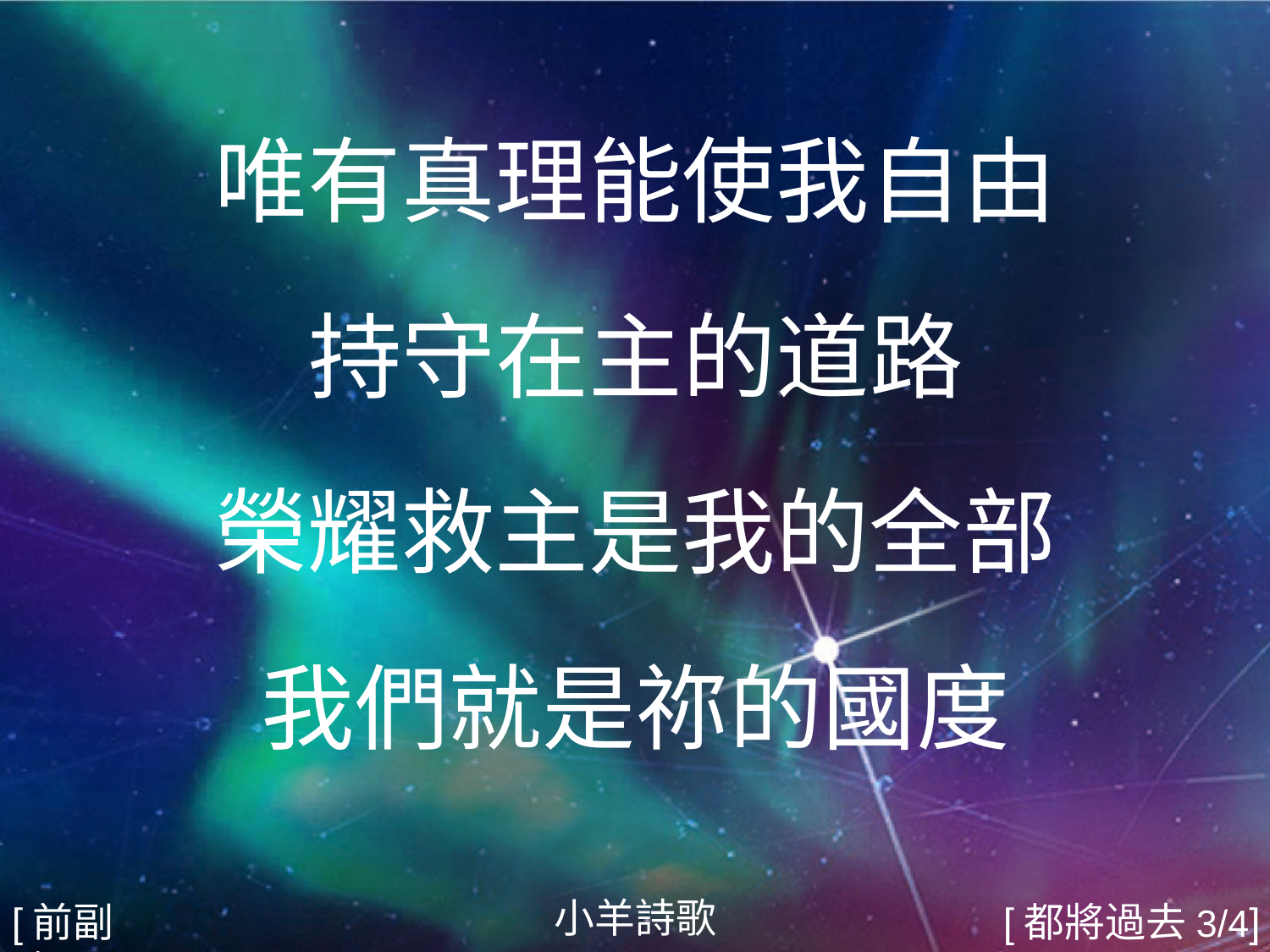

唯有真理能使我自由

持守在主的道路

榮耀救主是我的全部

我們就是祢的國度
#

小羊詩歌
[前副歌]
[都將過去3/4]